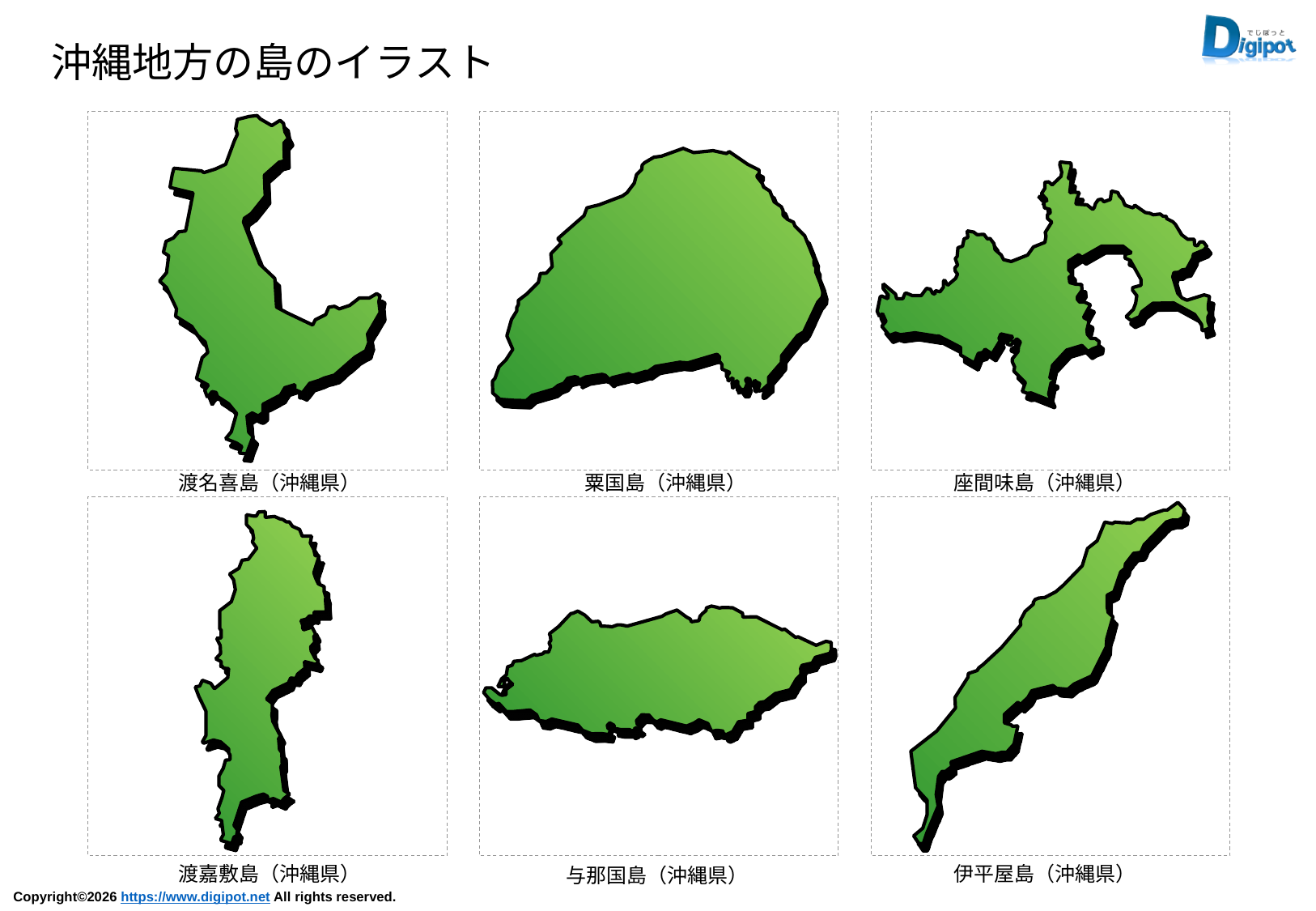

沖縄地方の島のイラスト

渡名喜島（沖縄県）
粟国島（沖縄県）
座間味島（沖縄県）

渡嘉敷島（沖縄県）
伊平屋島（沖縄県）
与那国島（沖縄県）